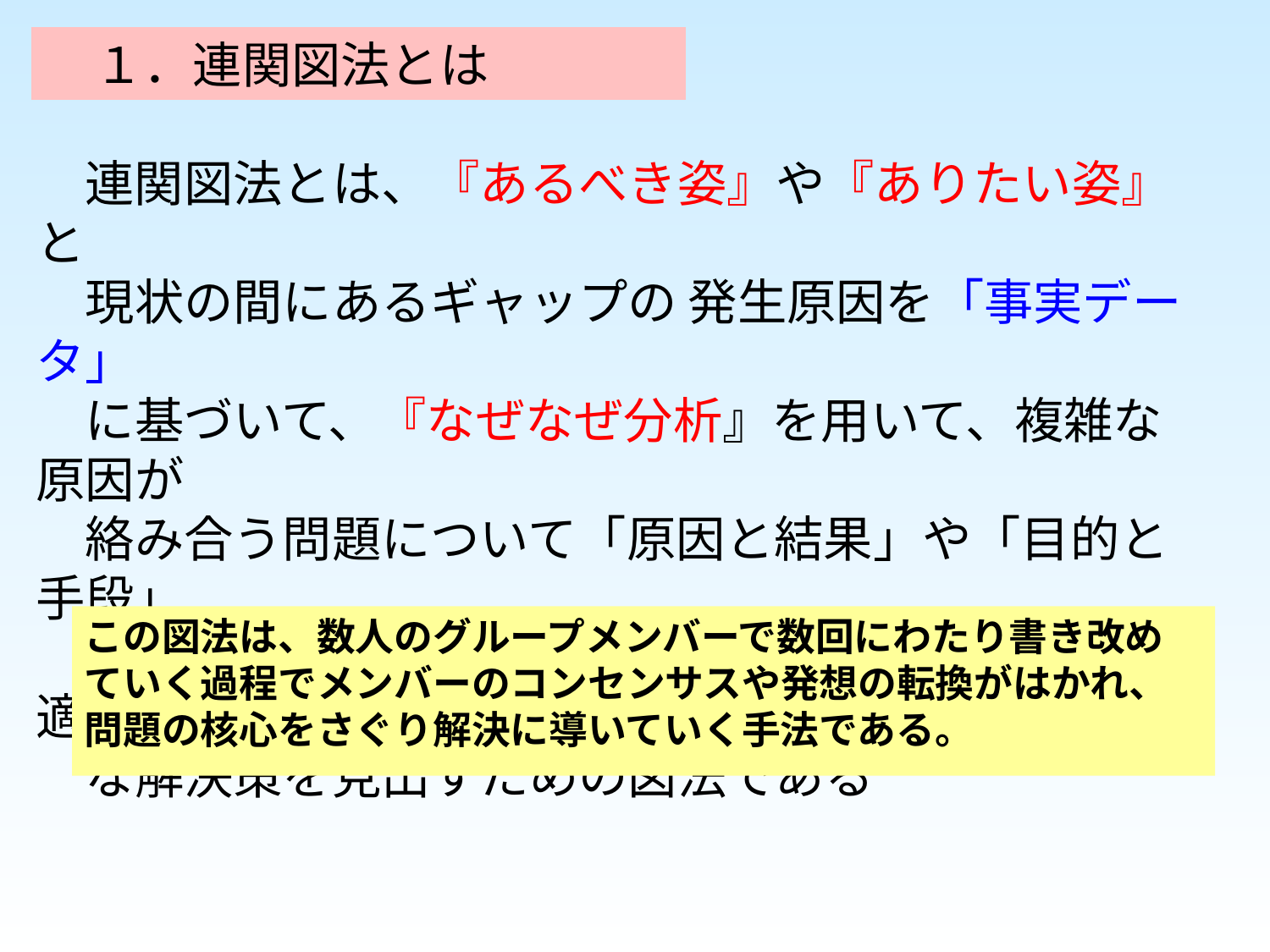

１．連関図法とは
　連関図法とは、『あるべき姿』や『ありたい姿』と
　現状の間にあるギャップの 発生原因を「事実データ」
　に基づいて、『なぜなぜ分析』を用いて、複雑な原因が
　絡み合う問題について「原因と結果」や「目的と手段」
　などその関係を論理的につないでいくことにより適切
　な解決策を見出すための図法である

この図法は、数人のグループメンバーで数回にわたり書き改めていく過程でメンバーのコンセンサスや発想の転換がはかれ、問題の核心をさぐり解決に導いていく手法である。